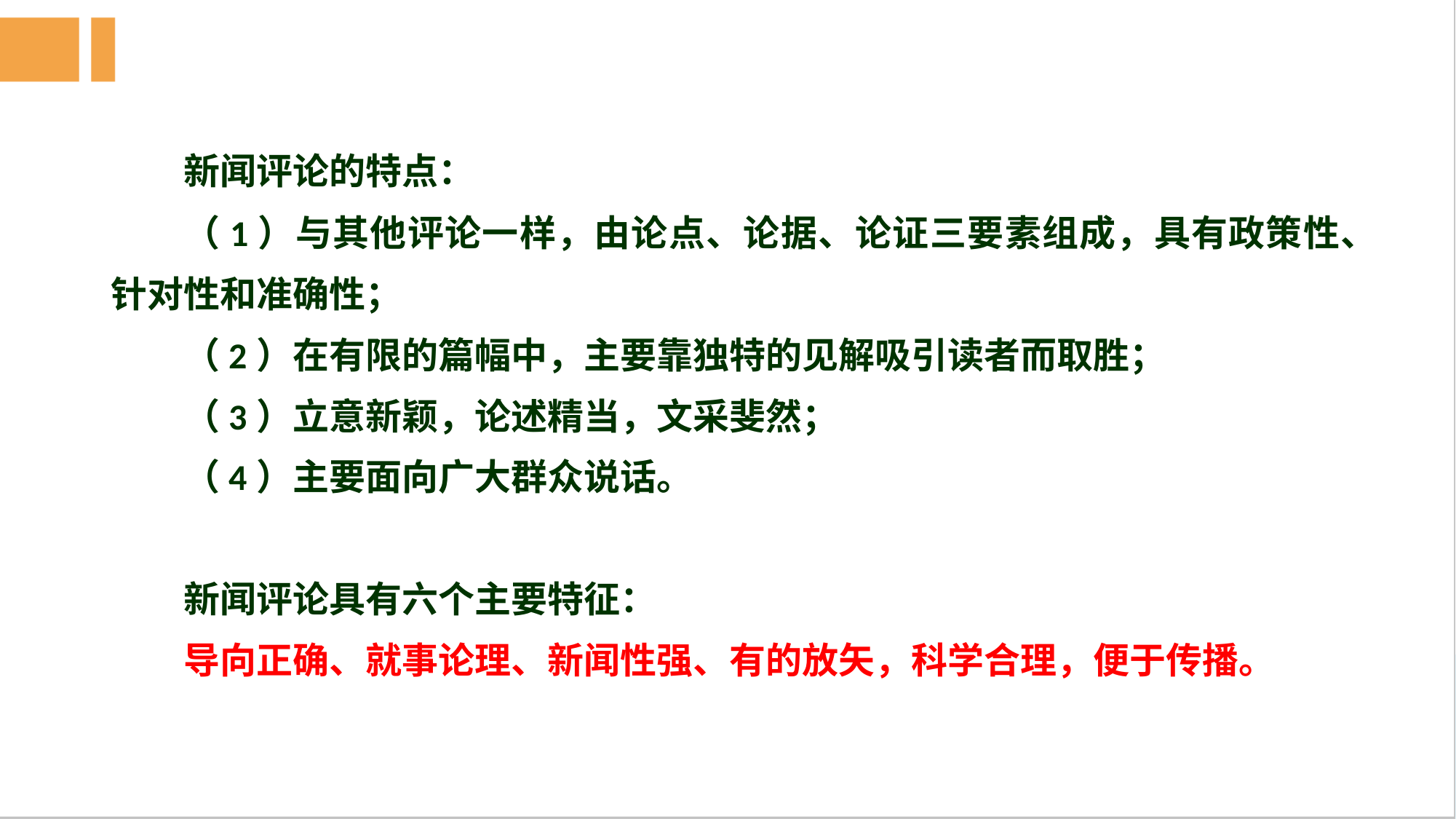

新闻评论的特点：
（1）与其他评论一样，由论点、论据、论证三要素组成，具有政策性、针对性和准确性；
（2）在有限的篇幅中，主要靠独特的见解吸引读者而取胜；
（3）立意新颖，论述精当，文采斐然；
（4）主要面向广大群众说话。

新闻评论具有六个主要特征：
导向正确、就事论理、新闻性强、有的放矢，科学合理，便于传播。